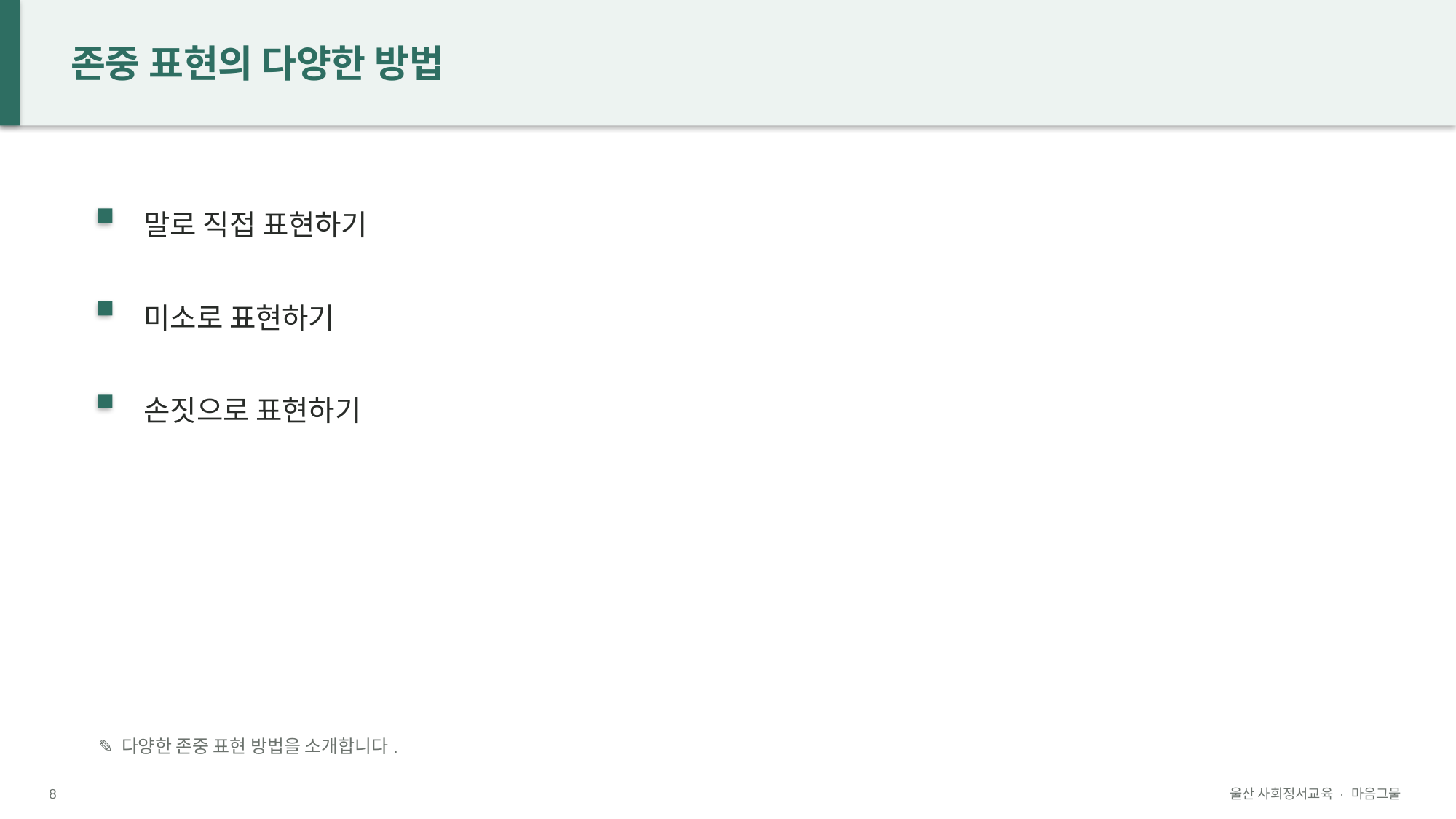

존중 표현의 다양한 방법
말로 직접 표현하기

미소로 표현하기

손짓으로 표현하기

✎ 다양한 존중 표현 방법을 소개합니다.
8
울산 사회정서교육 · 마음그물